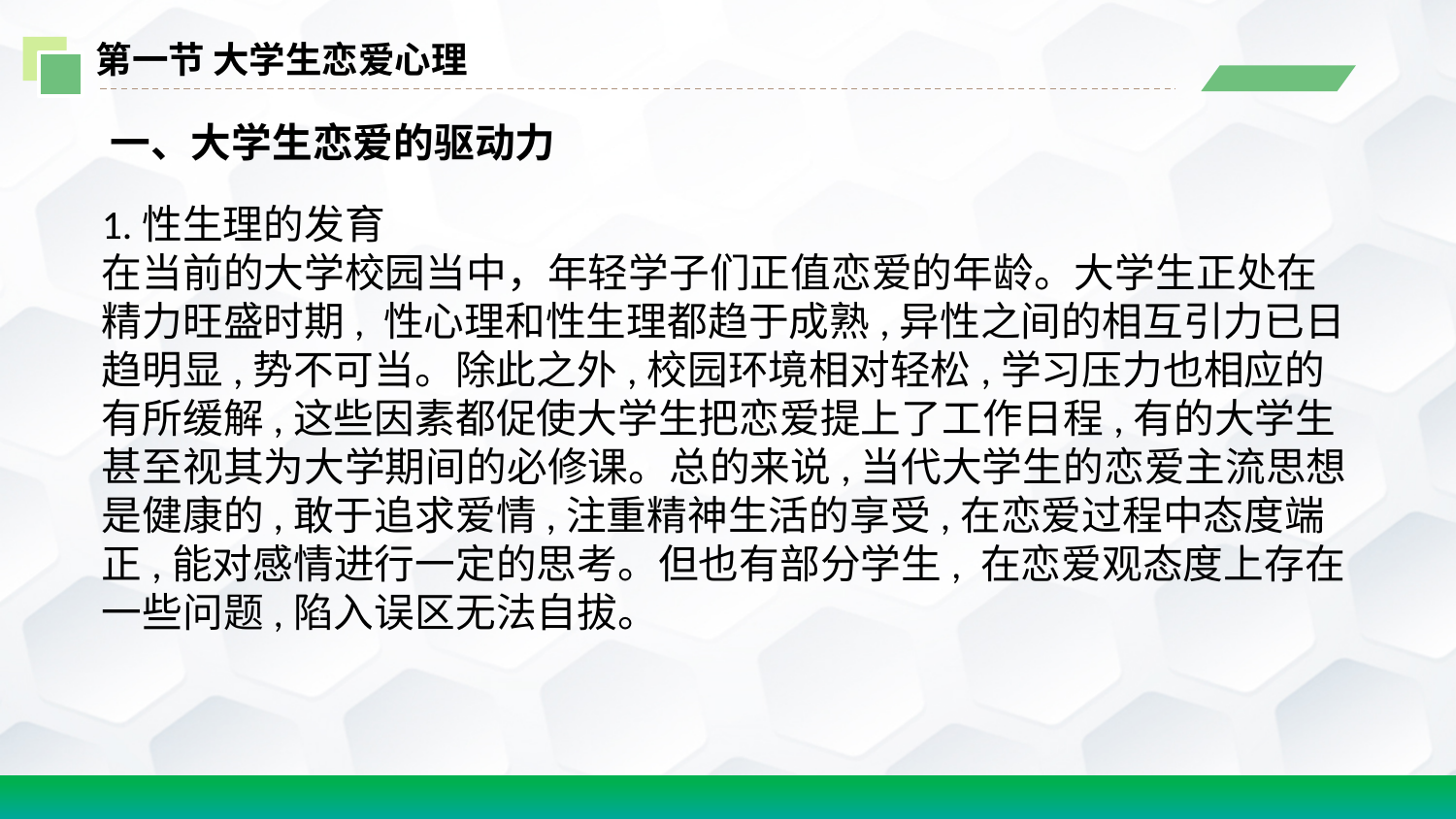

第一节 大学生恋爱心理
 一、大学生恋爱的驱动力
1.性生理的发育
在当前的大学校园当中，年轻学子们正值恋爱的年龄。大学生正处在精力旺盛时期, 性心理和性生理都趋于成熟,异性之间的相互引力已日趋明显,势不可当。除此之外,校园环境相对轻松,学习压力也相应的有所缓解,这些因素都促使大学生把恋爱提上了工作日程,有的大学生甚至视其为大学期间的必修课。总的来说,当代大学生的恋爱主流思想是健康的,敢于追求爱情,注重精神生活的享受,在恋爱过程中态度端正,能对感情进行一定的思考。但也有部分学生, 在恋爱观态度上存在一些问题,陷入误区无法自拔。